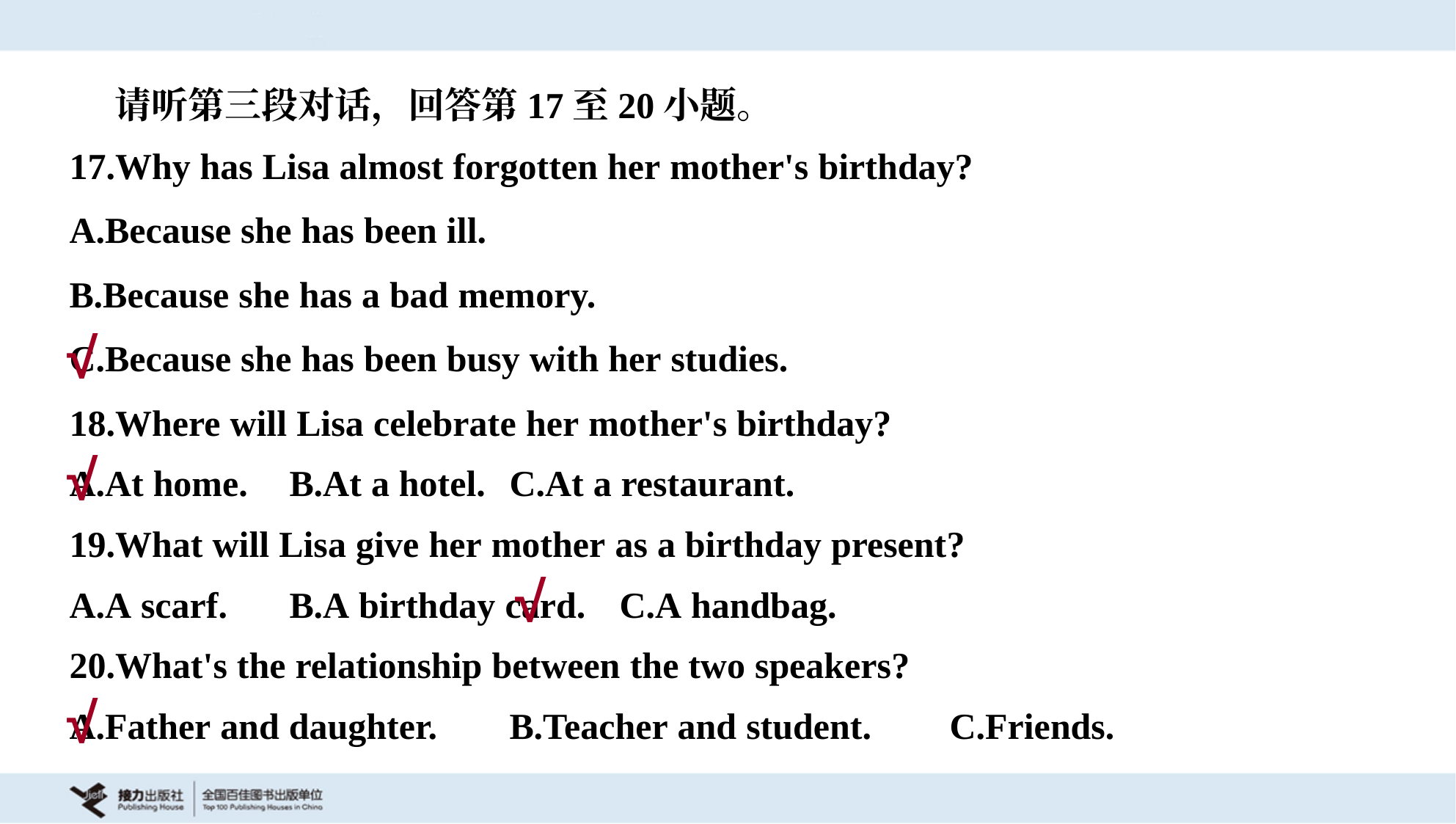

请听第三段对话，回答第17至20小题。
17.Why has Lisa almost forgotten her mother's birthday?
A.Because she has been ill.
B.Because she has a bad memory.
C.Because she has been busy with her studies.
√
18.Where will Lisa celebrate her mother's birthday?
A.At home.	B.At a hotel.	C.At a restaurant.
√
19.What will Lisa give her mother as a birthday present?
A.A scarf.	B.A birthday card.	C.A handbag.
√
20.What's the relationship between the two speakers?
A.Father and daughter.	B.Teacher and student.	C.Friends.
√